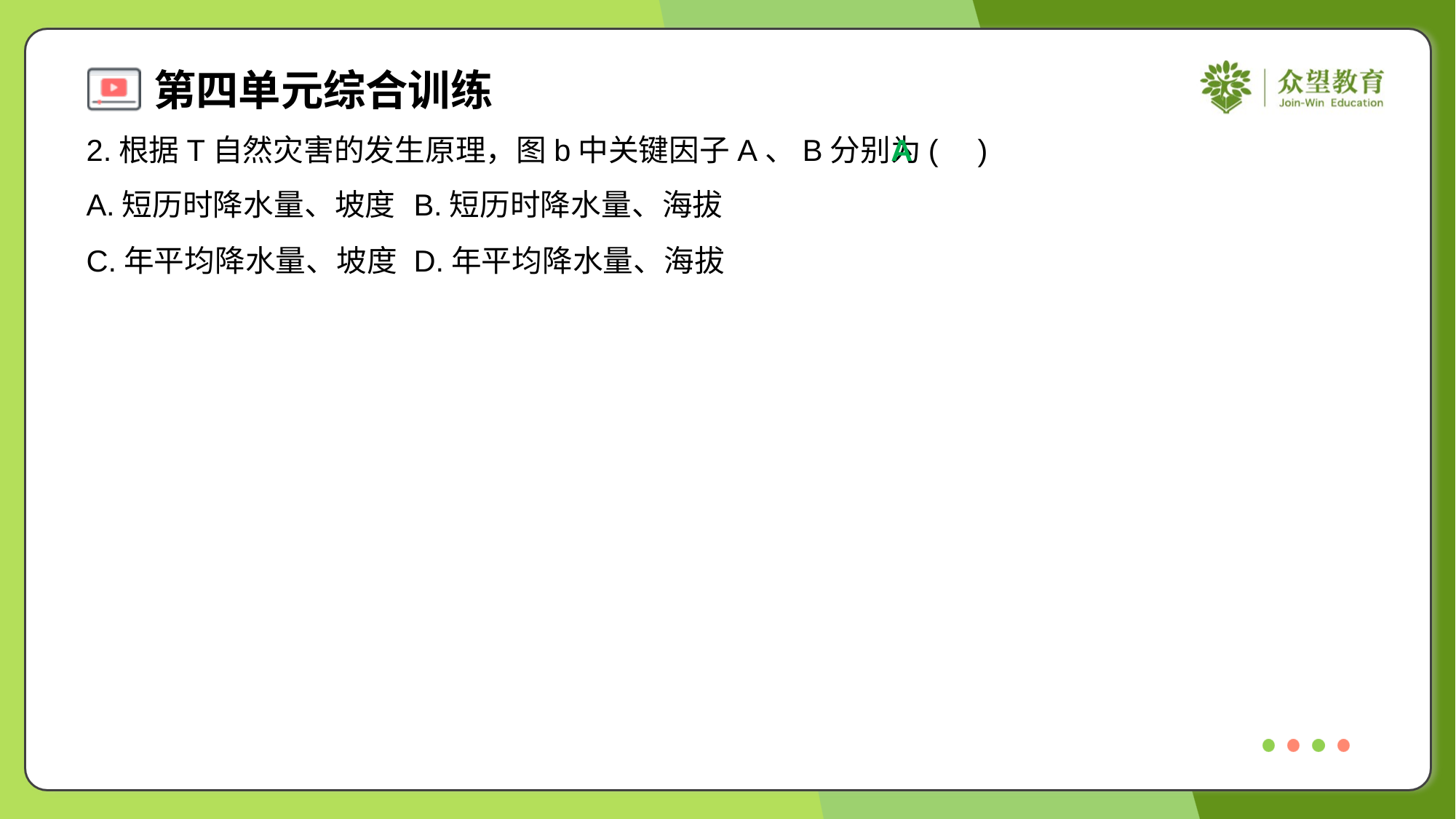

2.根据T自然灾害的发生原理，图b中关键因子A、B分别为(     )
A
A.短历时降水量、坡度	B.短历时降水量、海拔
C.年平均降水量、坡度	D.年平均降水量、海拔